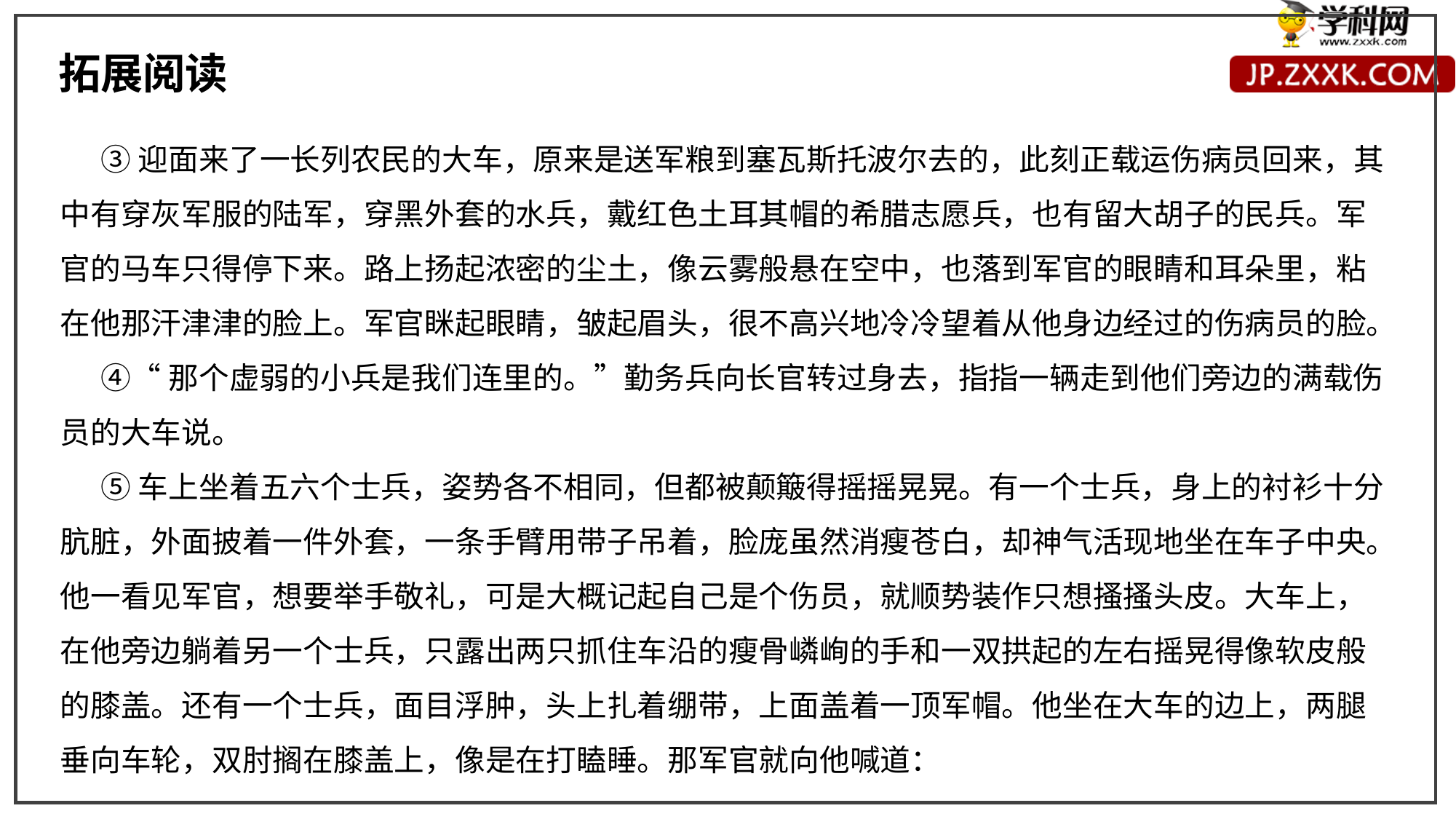

拓展阅读
      ③迎面来了一长列农民的大车，原来是送军粮到塞瓦斯托波尔去的，此刻正载运伤病员回来，其中有穿灰军服的陆军，穿黑外套的水兵，戴红色土耳其帽的希腊志愿兵，也有留大胡子的民兵。军官的马车只得停下来。路上扬起浓密的尘土，像云雾般悬在空中，也落到军官的眼睛和耳朵里，粘在他那汗津津的脸上。军官眯起眼睛，皱起眉头，很不高兴地冷冷望着从他身边经过的伤病员的脸。
      ④“那个虚弱的小兵是我们连里的。”勤务兵向长官转过身去，指指一辆走到他们旁边的满载伤员的大车说。
      ⑤车上坐着五六个士兵，姿势各不相同，但都被颠簸得摇摇晃晃。有一个士兵，身上的衬衫十分肮脏，外面披着一件外套，一条手臂用带子吊着，脸庞虽然消瘦苍白，却神气活现地坐在车子中央。他一看见军官，想要举手敬礼，可是大概记起自己是个伤员，就顺势装作只想搔搔头皮。大车上，在他旁边躺着另一个士兵，只露出两只抓住车沿的瘦骨嶙峋的手和一双拱起的左右摇晃得像软皮般的膝盖。还有一个士兵，面目浮肿，头上扎着绷带，上面盖着一顶军帽。他坐在大车的边上，两腿垂向车轮，双肘搁在膝盖上，像是在打瞌睡。那军官就向他喊道：